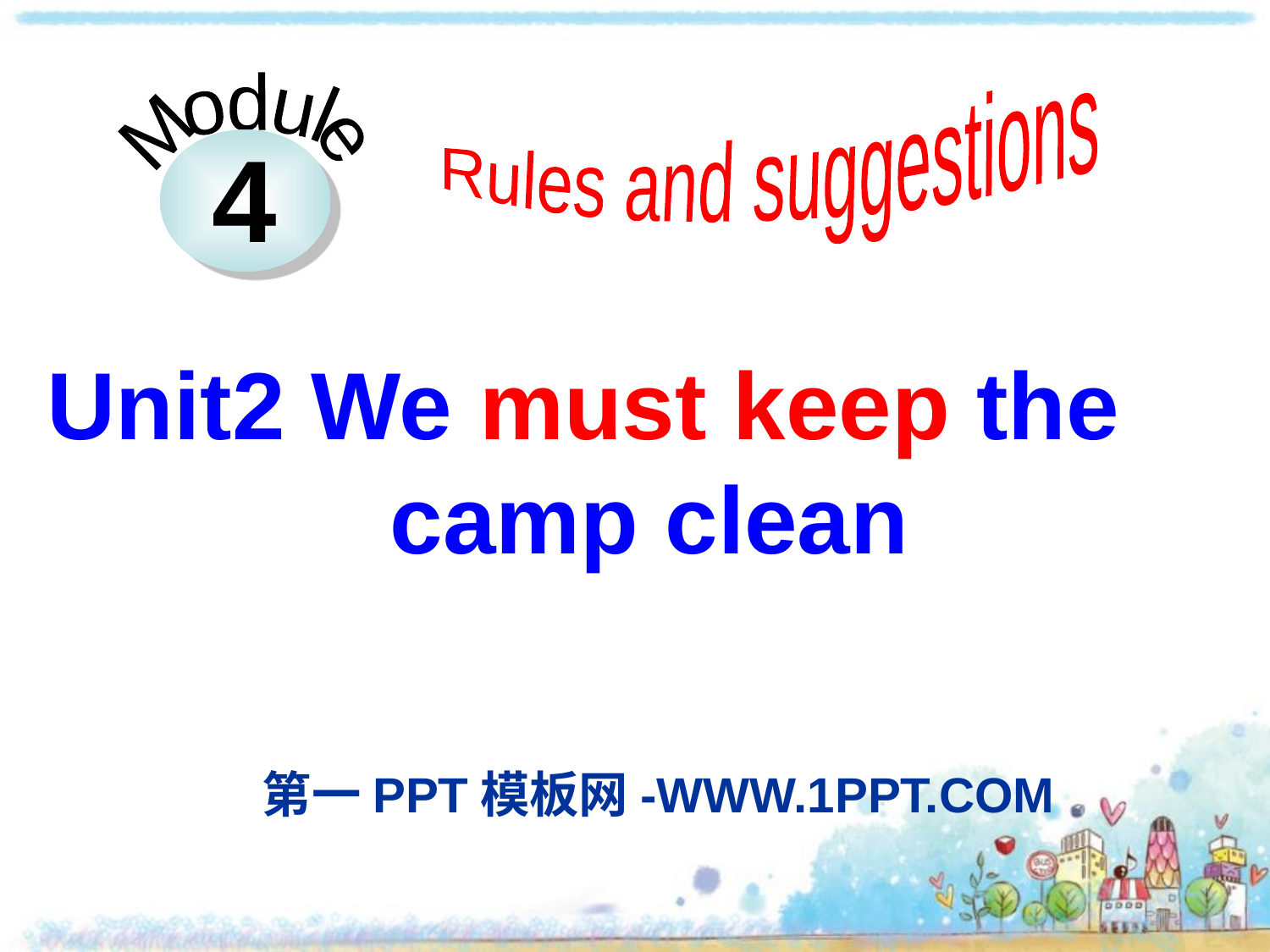

Rules and suggestions
Module
4

Unit2 We must keep the      camp clean
第一PPT模板网-WWW.1PPT.COM